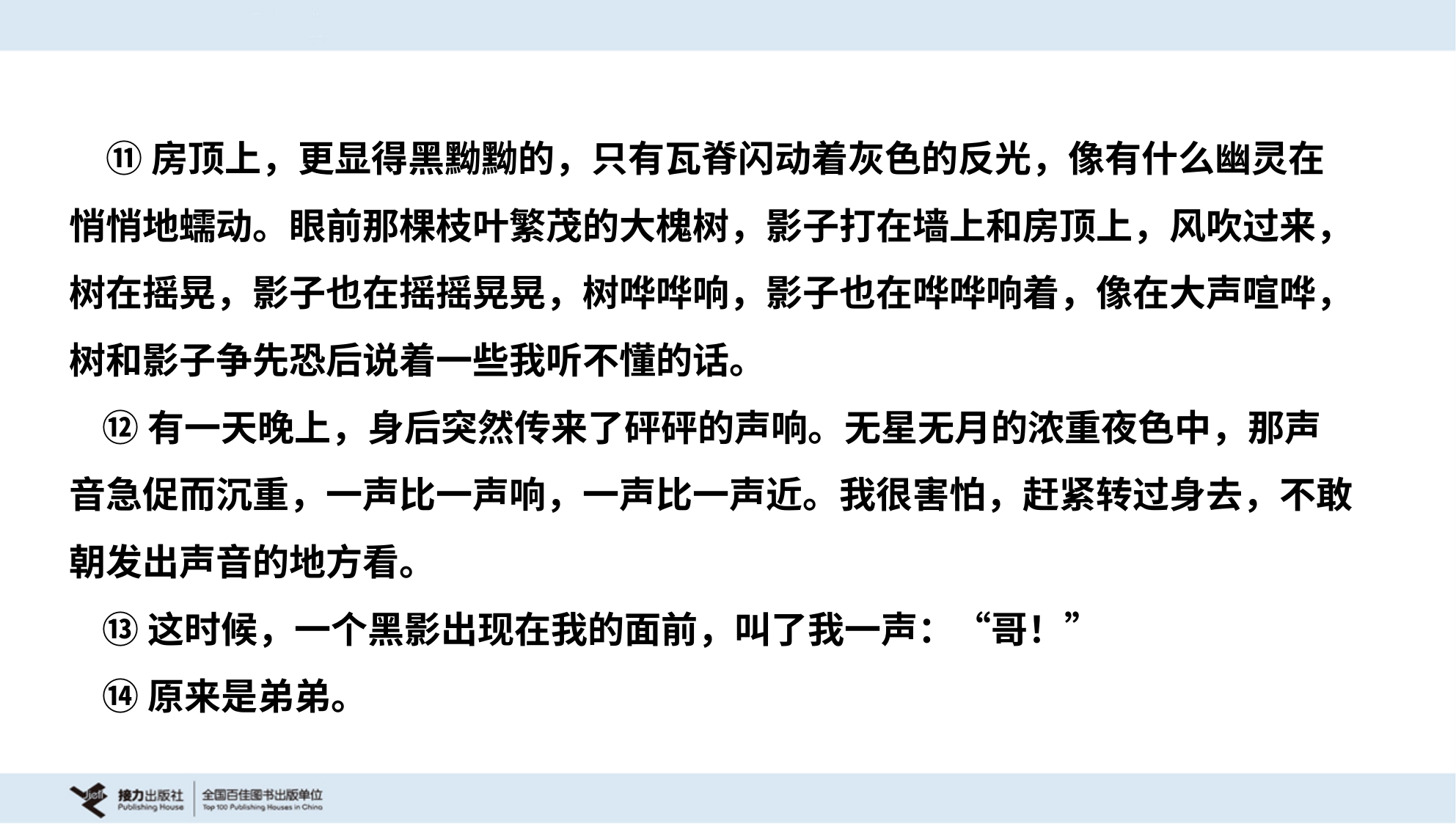

⑪房顶上，更显得黑黝黝的，只有瓦脊闪动着灰色的反光，像有什么幽灵在
悄悄地蠕动。眼前那棵枝叶繁茂的大槐树，影子打在墙上和房顶上，风吹过来，
树在摇晃，影子也在摇摇晃晃，树哗哗响，影子也在哗哗响着，像在大声喧哗，
树和影子争先恐后说着一些我听不懂的话。
    ⑫有一天晚上，身后突然传来了砰砰的声响。无星无月的浓重夜色中，那声
音急促而沉重，一声比一声响，一声比一声近。我很害怕，赶紧转过身去，不敢
朝发出声音的地方看。
    ⑬这时候，一个黑影出现在我的面前，叫了我一声：“哥！”
    ⑭原来是弟弟。